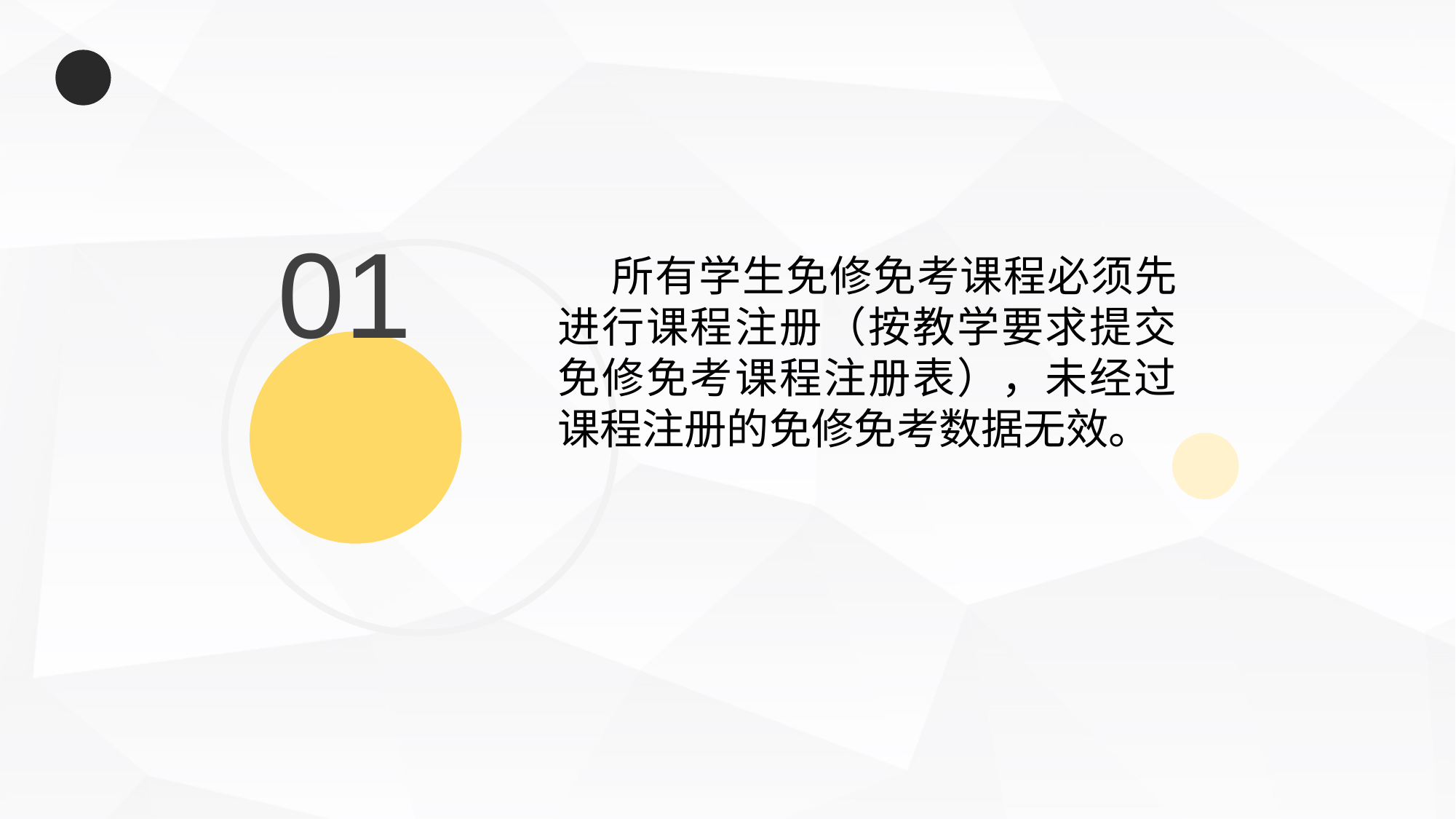

01

    所有学生免修免考课程必须先进行课程注册（按教学要求提交免修免考课程注册表），未经过课程注册的免修免考数据无效。